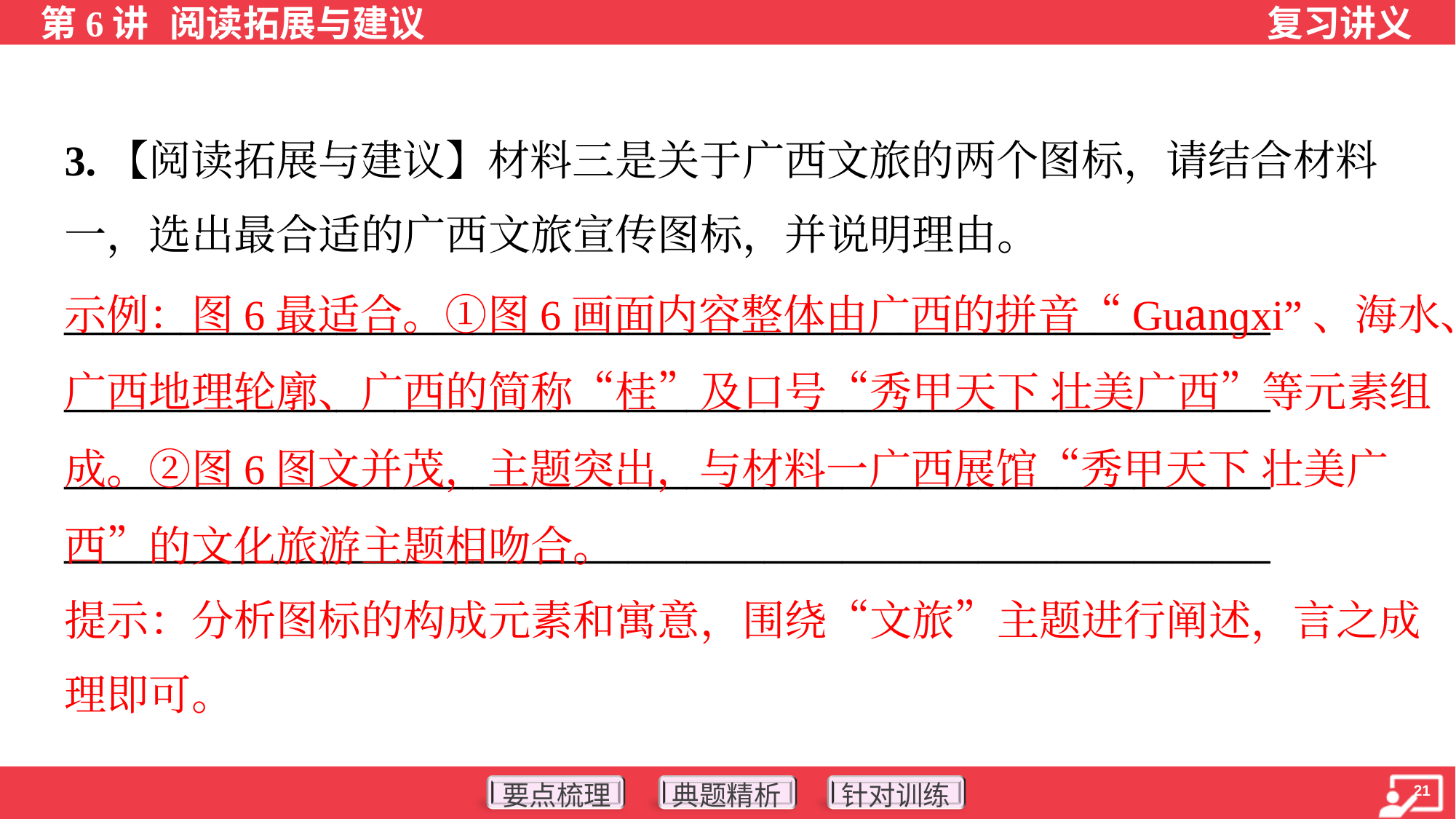

3.【阅读拓展与建议】材料三是关于广西文旅的两个图标，请结合材料
一，选出最合适的广西文旅宣传图标，并说明理由。
______________________________________________________________
______________________________________________________________
______________________________________________________________
______________________________________________________________
示例：图6最适合。①图6画面内容整体由广西的拼音“Guanɡxi”、海水、
广西地理轮廓、广西的简称“桂”及口号“秀甲天下 壮美广西”等元素组
成。②图6图文并茂，主题突出，与材料一广西展馆“秀甲天下 壮美广
西”的文化旅游主题相吻合。
提示：分析图标的构成元素和寓意，围绕“文旅”主题进行阐述，言之成
理即可。